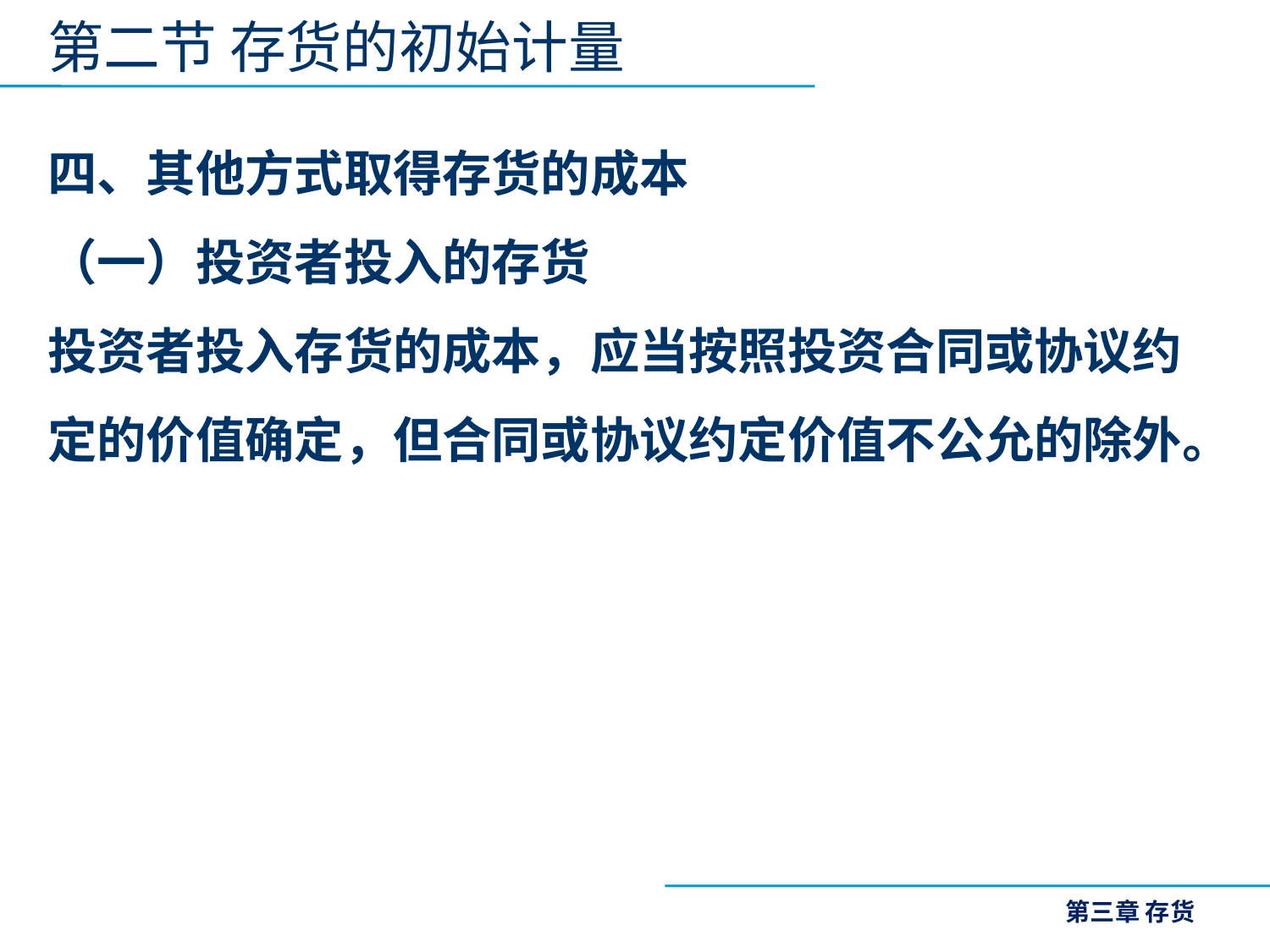

第二节 存货的初始计量
四、其他方式取得存货的成本
（一）投资者投入的存货
投资者投入存货的成本，应当按照投资合同或协议约定的价值确定，但合同或协议约定价值不公允的除外。